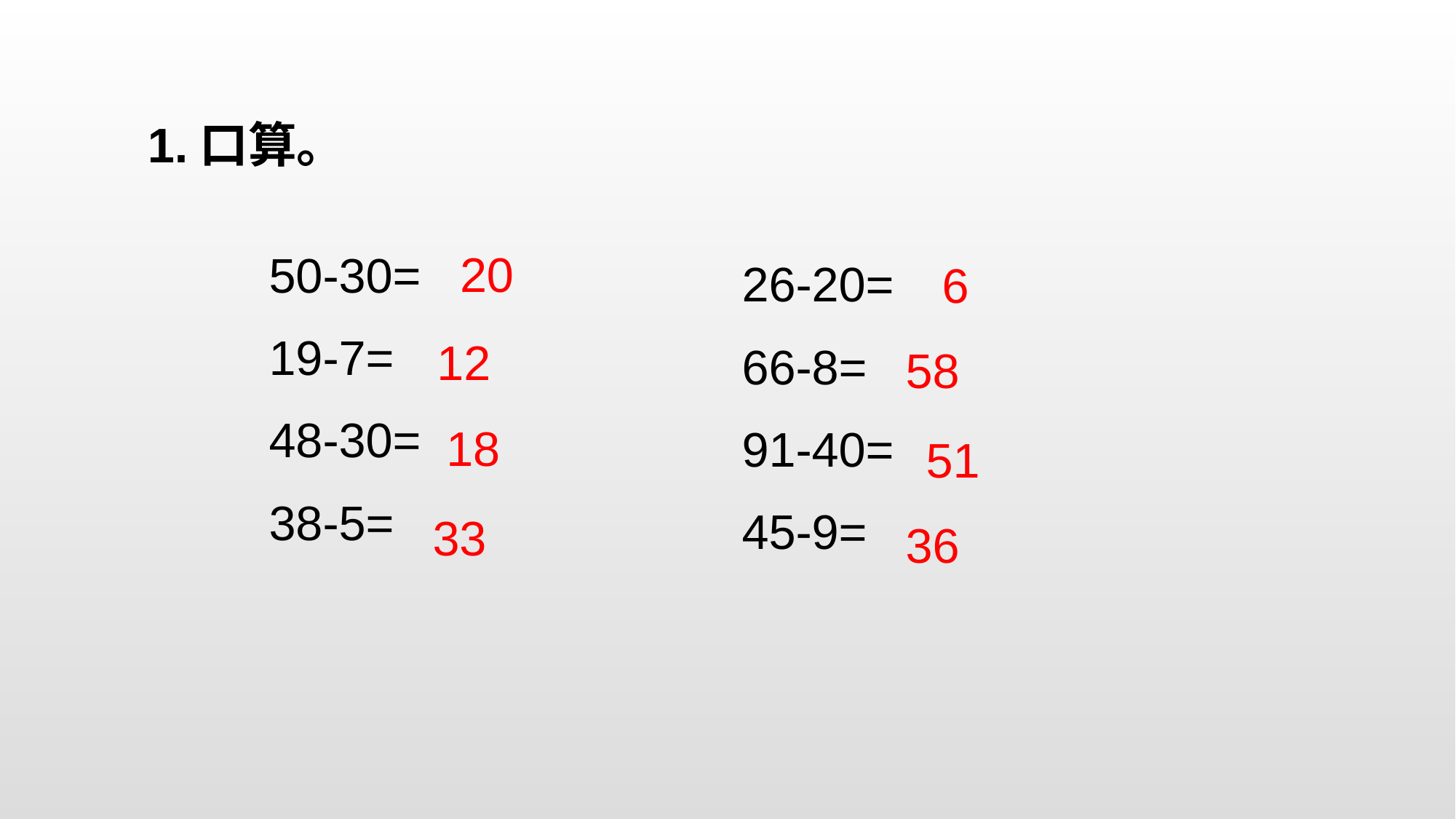

1.口算。
20
50-30=
19-7=
48-30=
38-5=
26-20=
66-8=
91-40=
45-9=
6
12
58
18
51
33
36